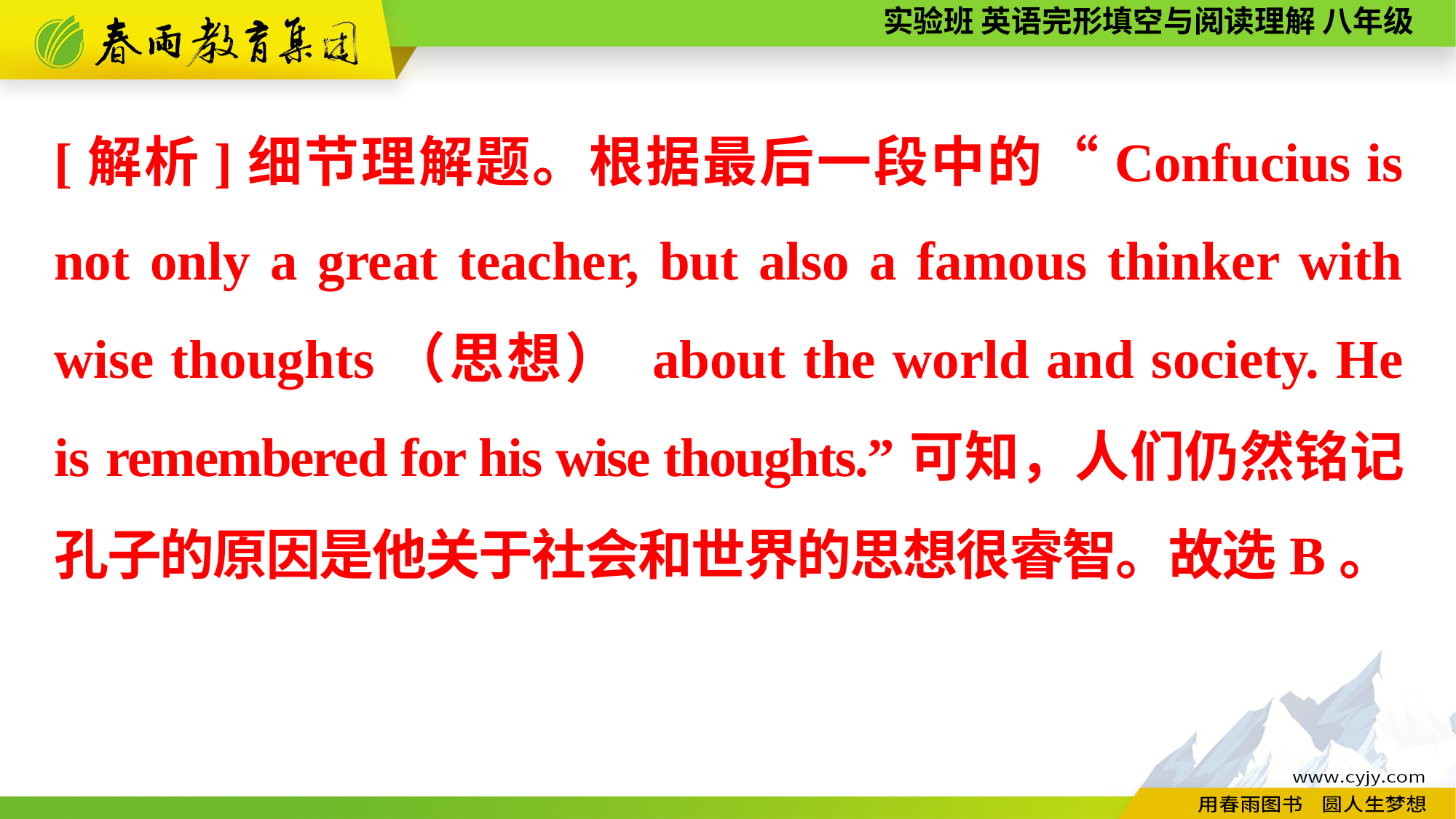

[解析]细节理解题。根据最后一段中的“Confucius is not only a great teacher, but also a famous thinker with wise thoughts（思想） about the world and society. He is remembered for his wise thoughts.”可知，人们仍然铭记孔子的原因是他关于社会和世界的思想很睿智。故选B。